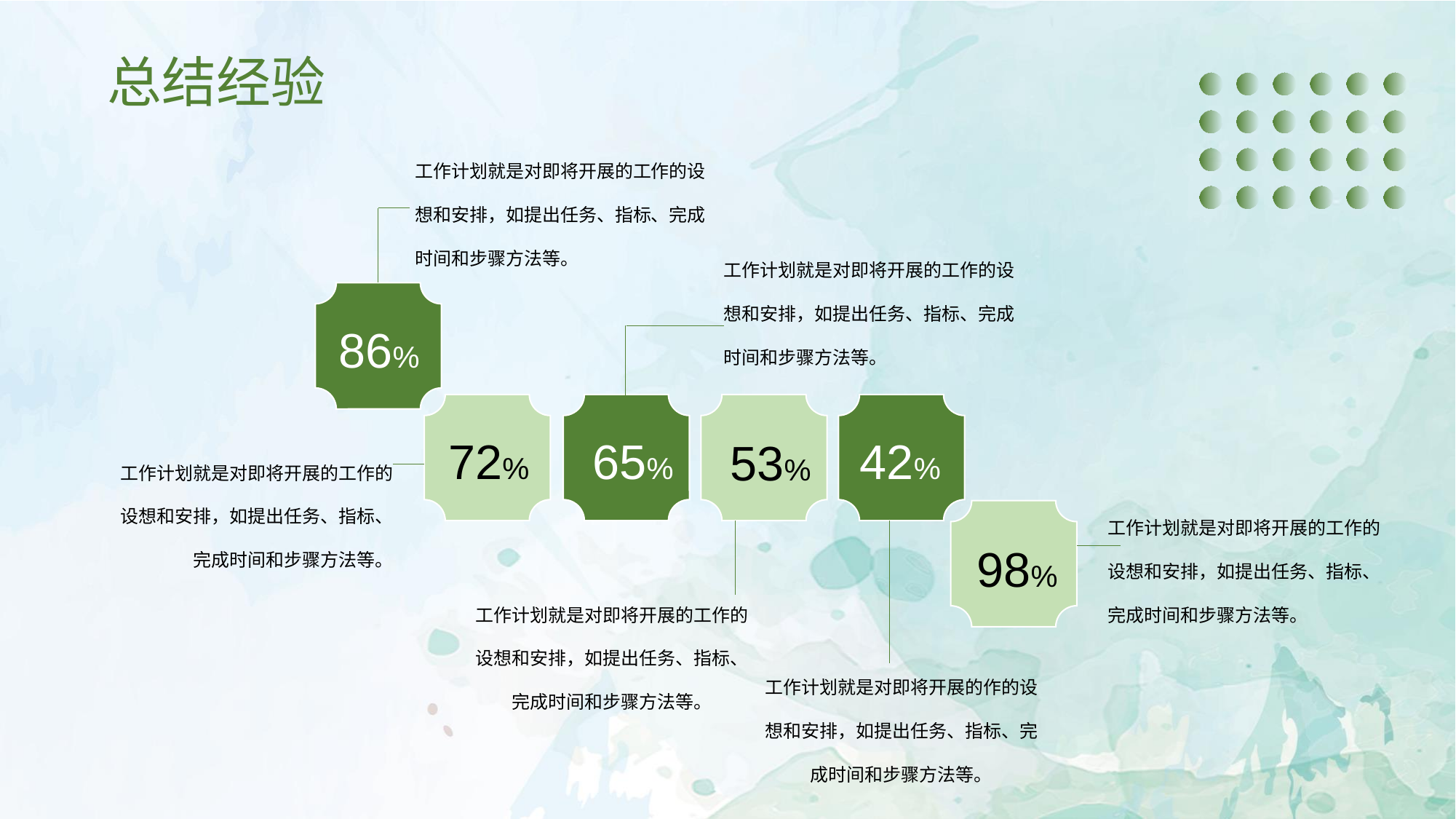

总结经验

工作计划就是对即将开展的工作的设想和安排，如提出任务、指标、完成时间和步骤方法等。

86%

72%
65%
42%
53%

98%
工作计划就是对即将开展的工作的设想和安排，如提出任务、指标、完成时间和步骤方法等。
工作计划就是对即将开展的工作的设想和安排，如提出任务、指标、完成时间和步骤方法等。
工作计划就是对即将开展的工作的设想和安排，如提出任务、指标、完成时间和步骤方法等。
工作计划就是对即将开展的工作的设想和安排，如提出任务、指标、完成时间和步骤方法等。
工作计划就是对即将开展的作的设想和安排，如提出任务、指标、完成时间和步骤方法等。